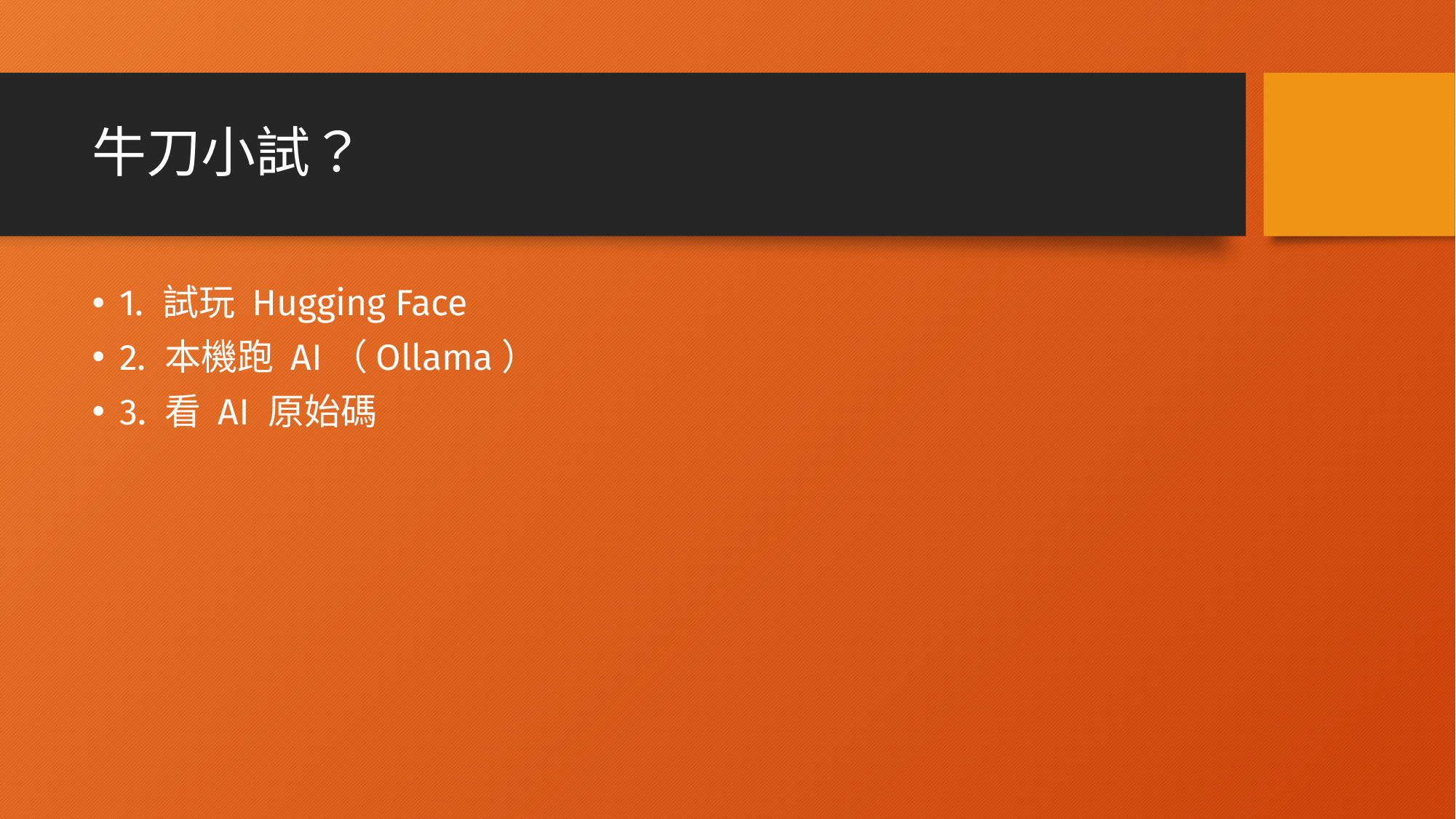

# 牛刀小試？
1. 試玩 Hugging Face
2. 本機跑 AI（Ollama）
3. 看 AI 原始碼